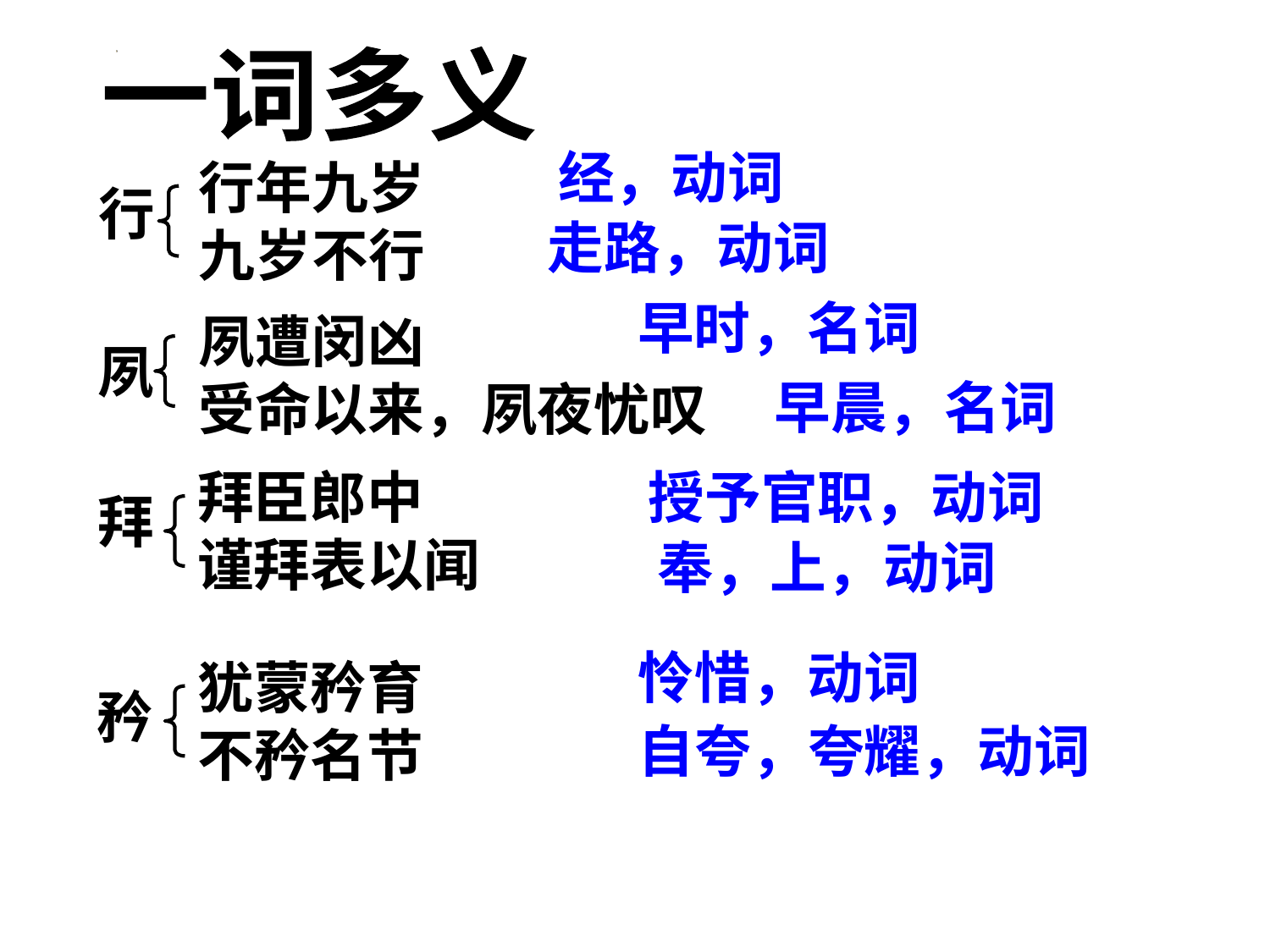

一词多义
经，动词
行年九岁
九岁不行
行

走路，动词
早时，名词
夙遭闵凶
受命以来，夙夜忧叹
夙

早晨，名词
拜臣郎中
谨拜表以闻
授予官职，动词
拜

奉，上，动词
怜惜，动词
犹蒙矜育
不矜名节
矜

自夸，夸耀，动词